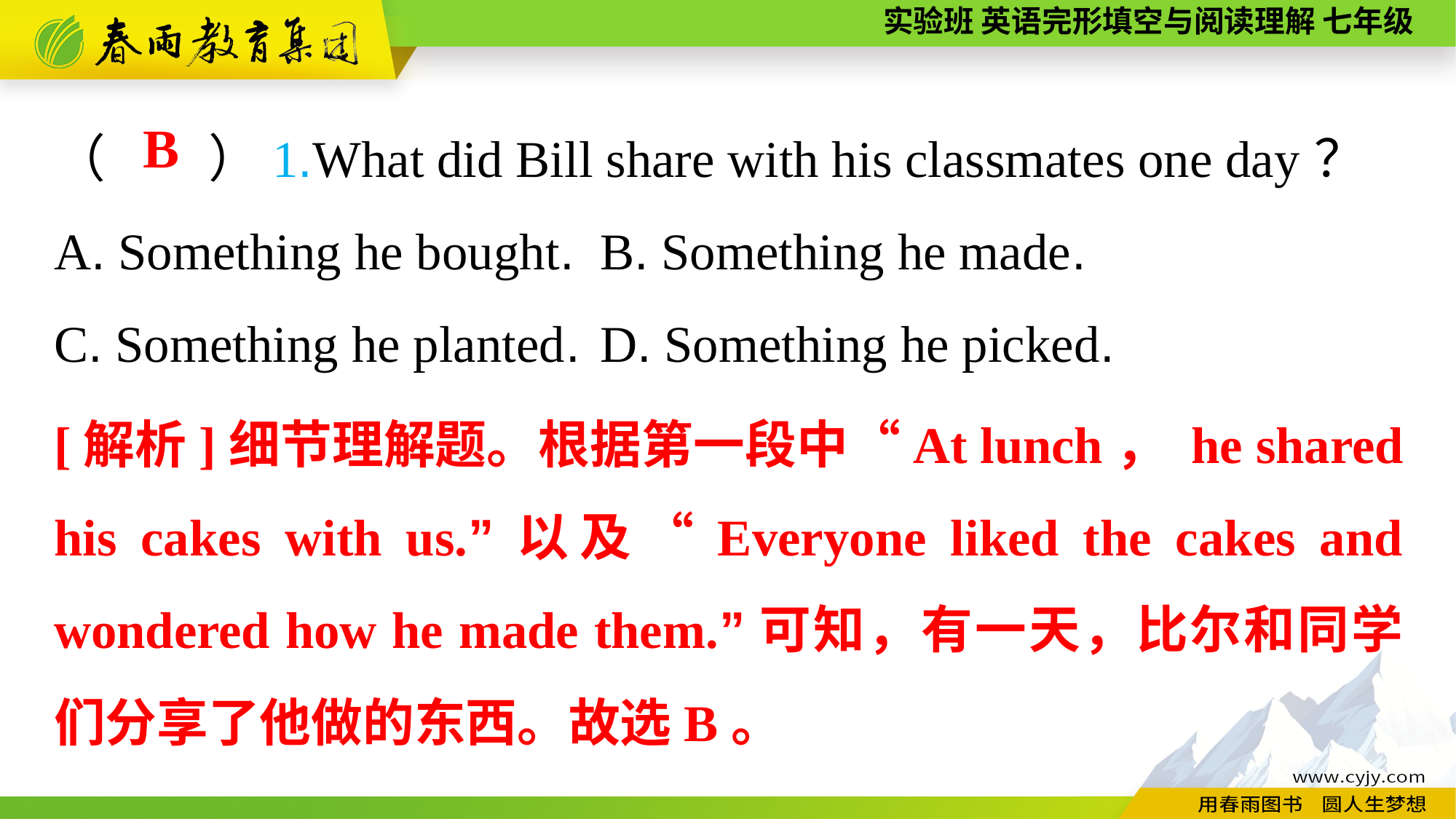

（　　）1.What did Bill share with his classmates one day？
A. Something he bought.	B. Something he made.
C. Something he planted.	D. Something he picked.
B
[解析]细节理解题。根据第一段中“At lunch， he shared his cakes with us.”以及“Everyone liked the cakes and wondered how he made them.”可知，有一天，比尔和同学们分享了他做的东西。故选B。